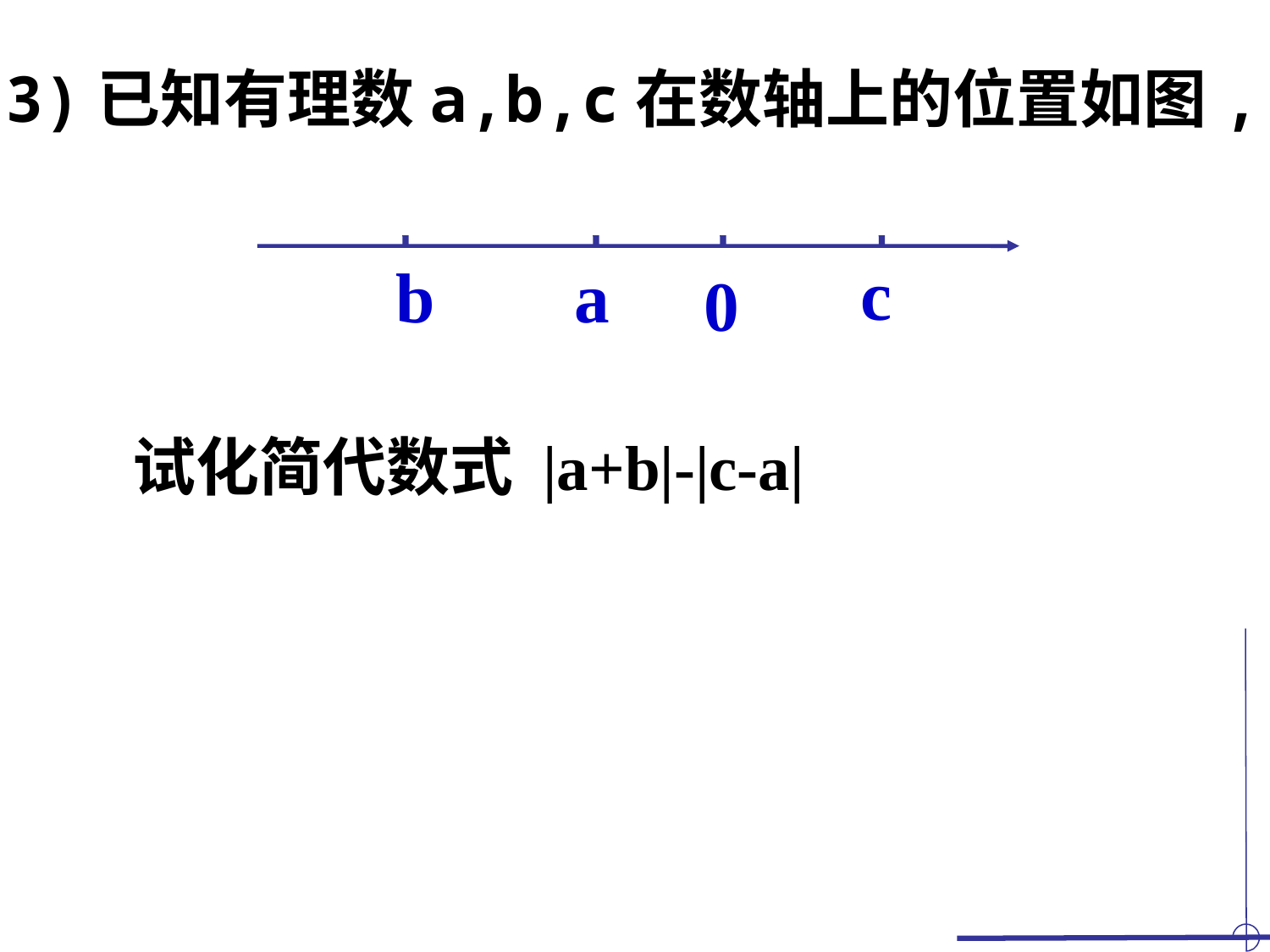

(3)已知有理数a,b,c在数轴上的位置如图,

c

b
a
0
  试化简代数式 |a+b|-|c-a|